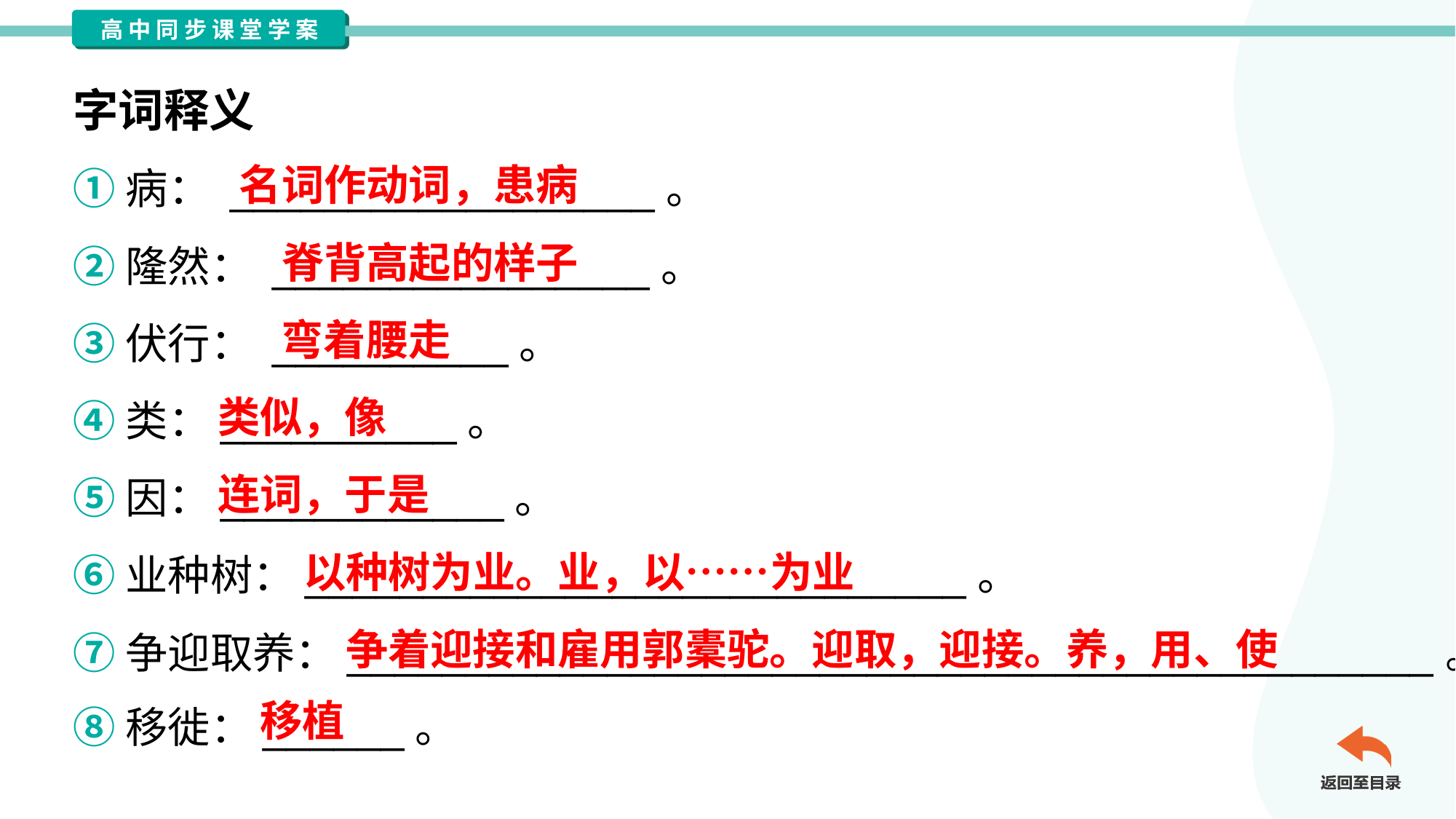

字词释义
名词作动词，患病
①病： __________________。
②隆然： ________________。
③伏行： __________。
④类：__________。
⑤因：____________。
⑥业种树：____________________________。
⑦争迎取养：______________________________________________。
⑧移徙：______。
脊背高起的样子
弯着腰走
类似，像
连词，于是
以种树为业。业，以……为业
争着迎接和雇用郭橐驼。迎取，迎接。养，用、使
移植